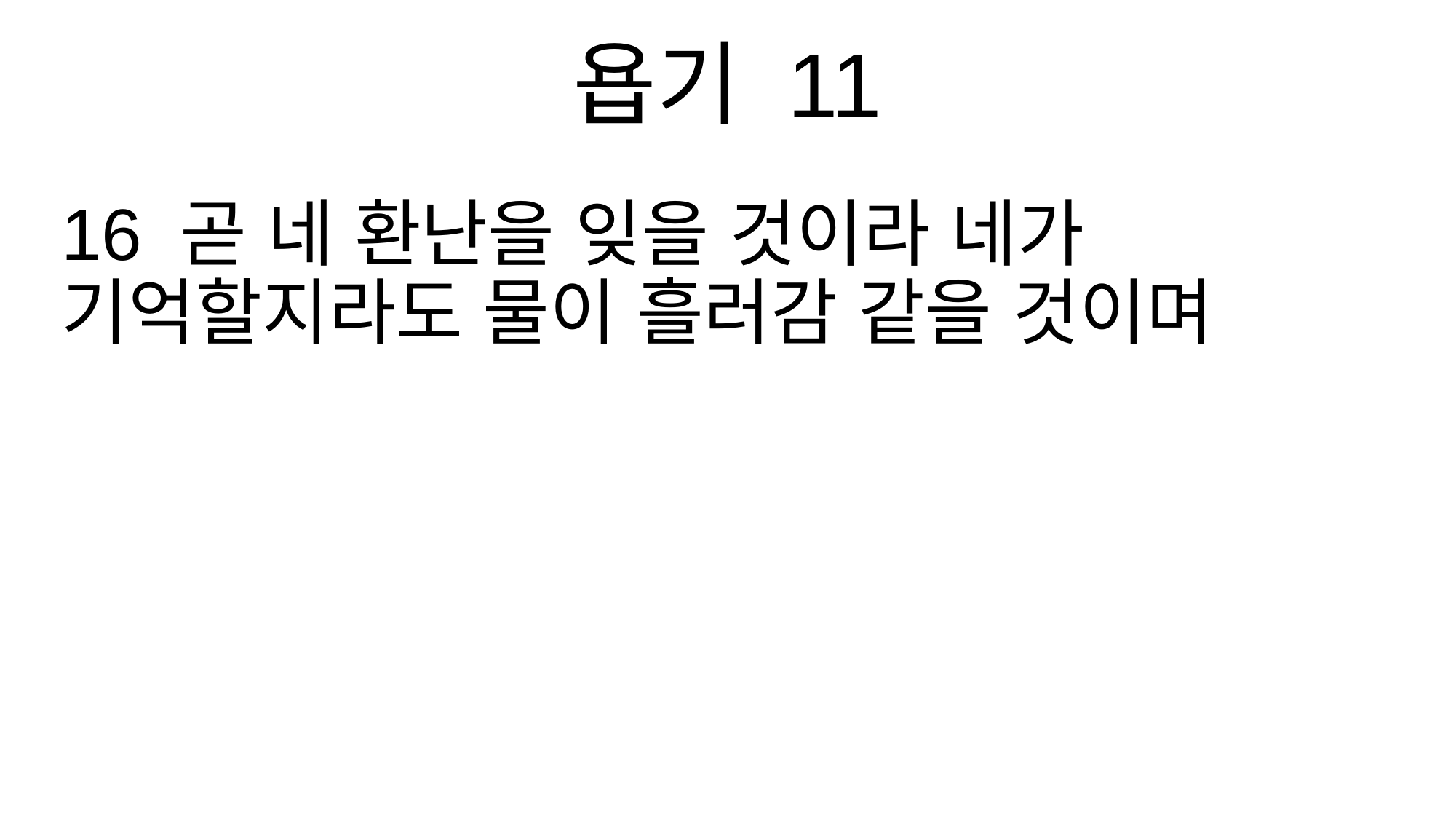

욥기 11
16 곧 네 환난을 잊을 것이라 네가 기억할지라도 물이 흘러감 같을 것이며